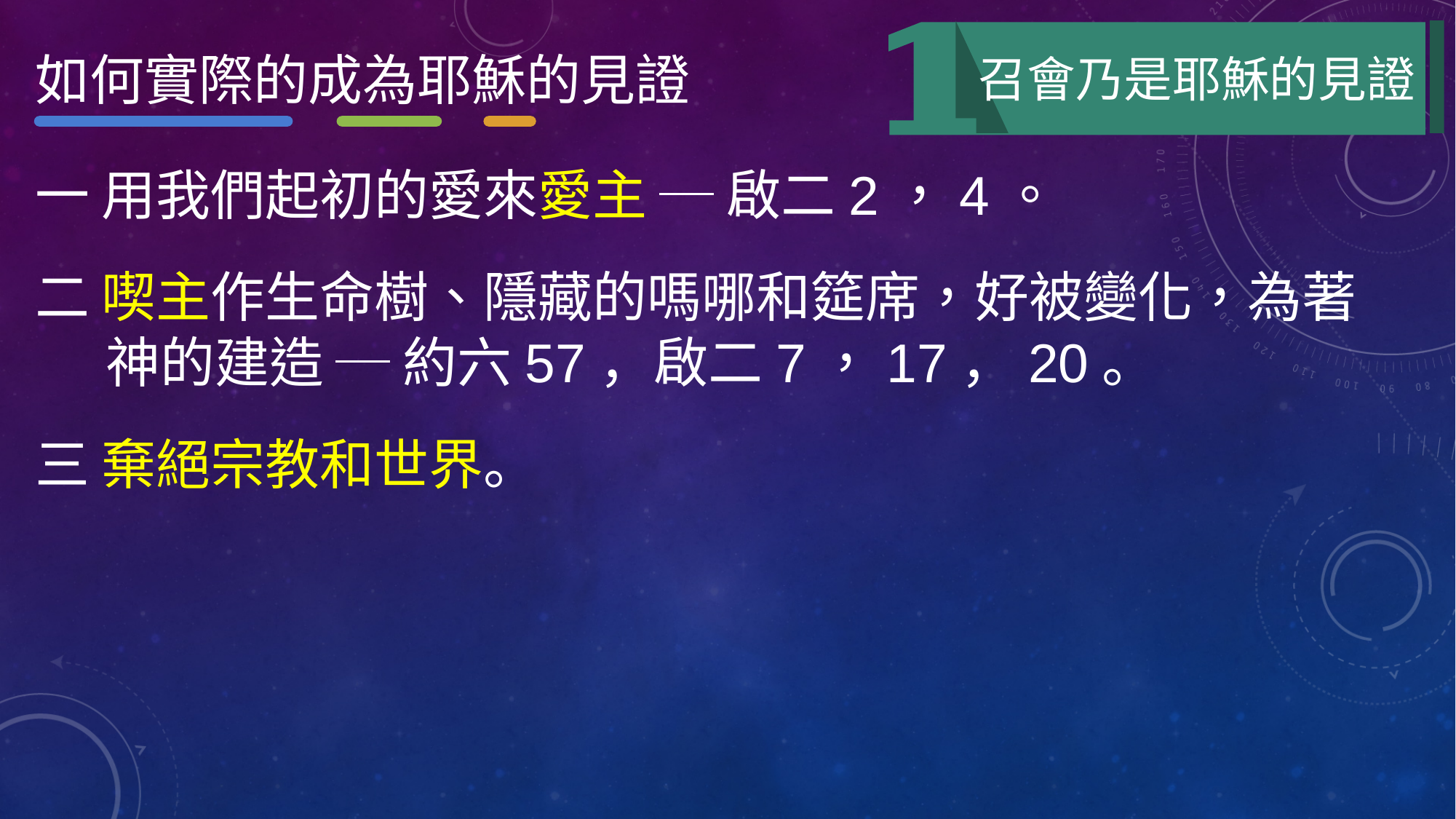

如何實際的成為耶穌的見證
召會乃是耶穌的見證

一 用我們起初的愛來愛主 ─ 啟二2，4。
二 喫主作生命樹、隱藏的嗎哪和筵席，好被變化，為著神的建造 ─ 約六57，啟二7，17，20。
三 棄絕宗教和世界。